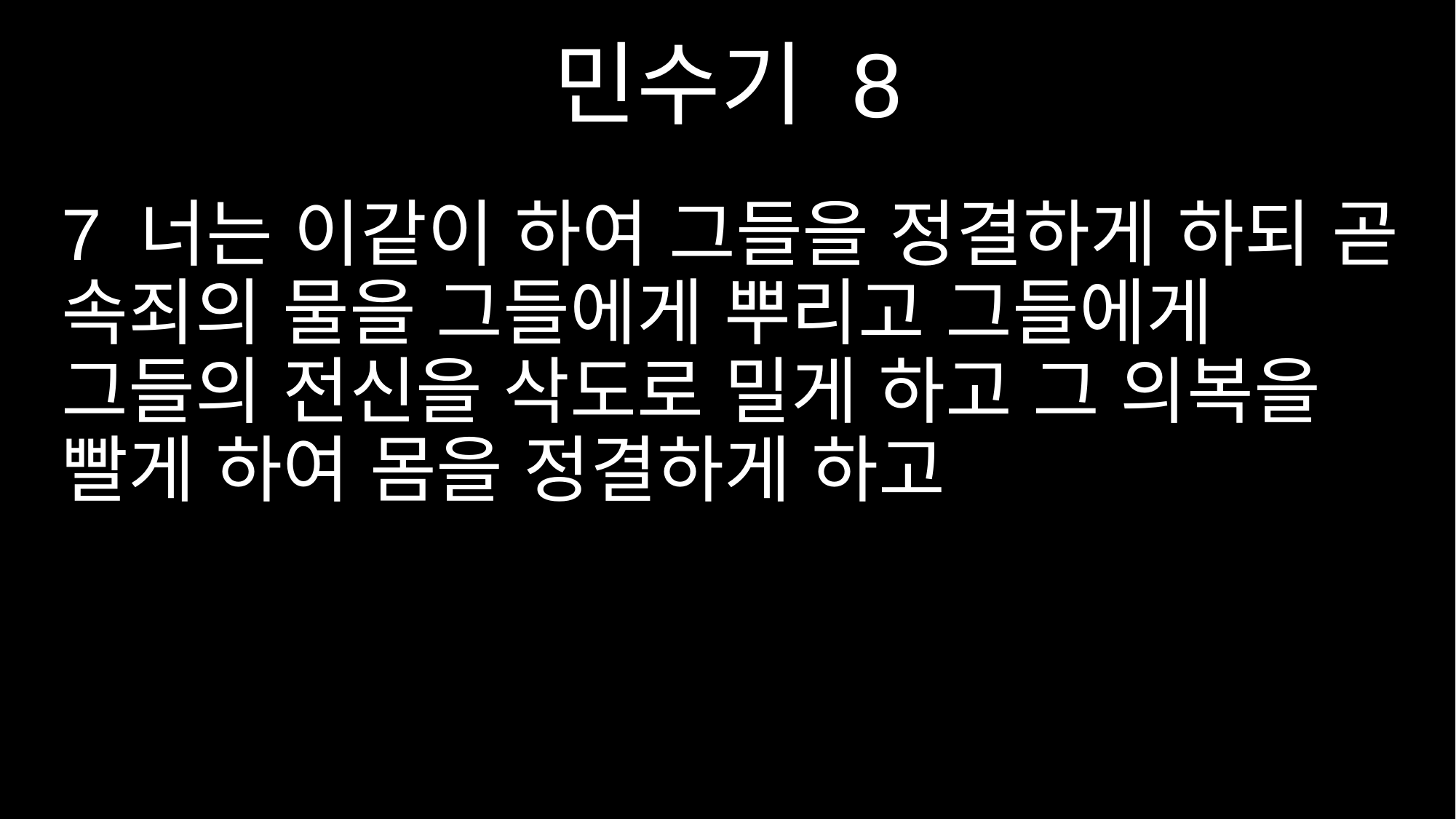

민수기 8
7 너는 이같이 하여 그들을 정결하게 하되 곧 속죄의 물을 그들에게 뿌리고 그들에게 그들의 전신을 삭도로 밀게 하고 그 의복을 빨게 하여 몸을 정결하게 하고